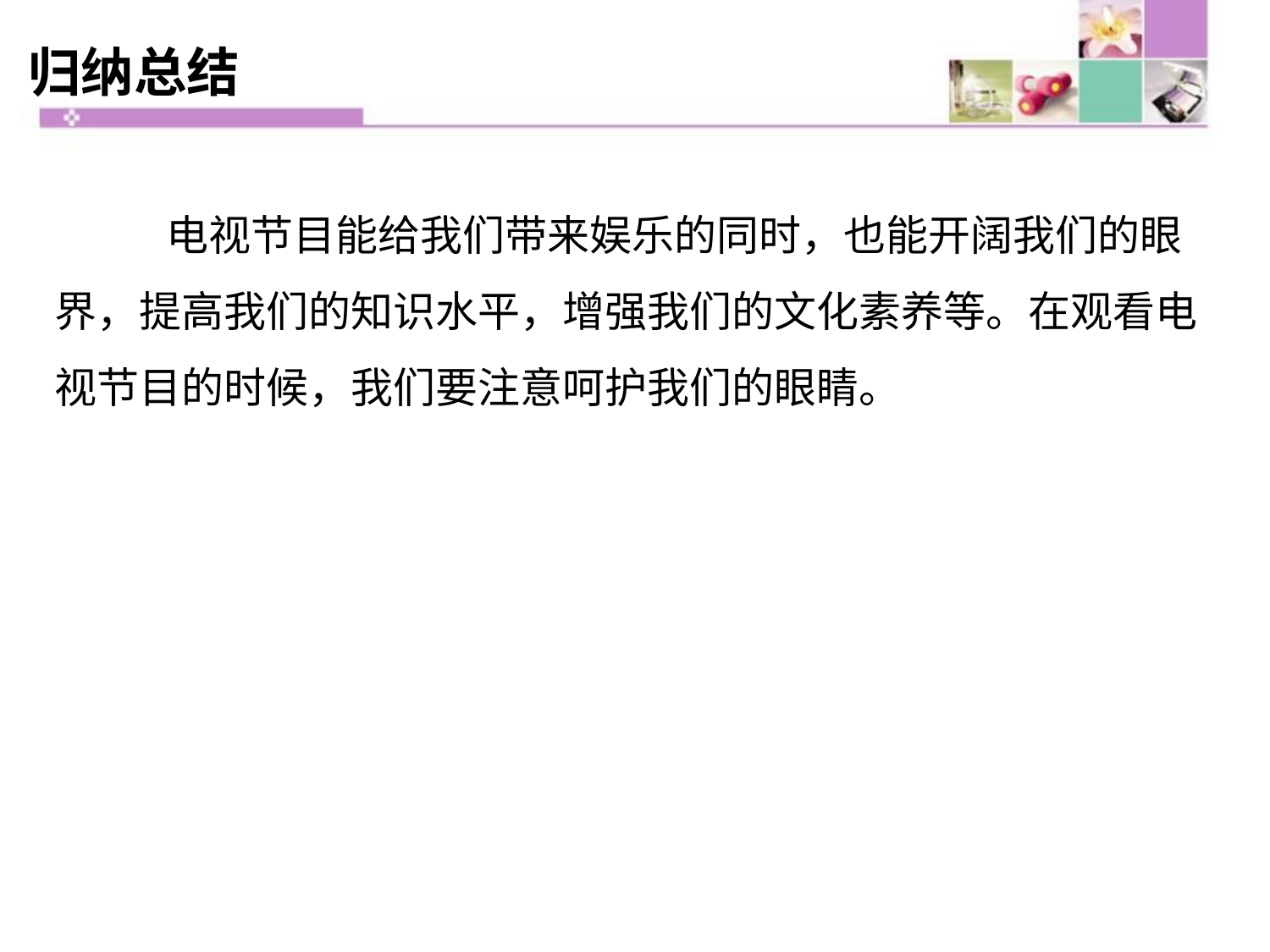

# 归纳总结
电视节目能给我们带来娱乐的同时，也能开阔我们的眼界，提高我们的知识水平，增强我们的文化素养等。在观看电视节目的时候，我们要注意呵护我们的眼睛。